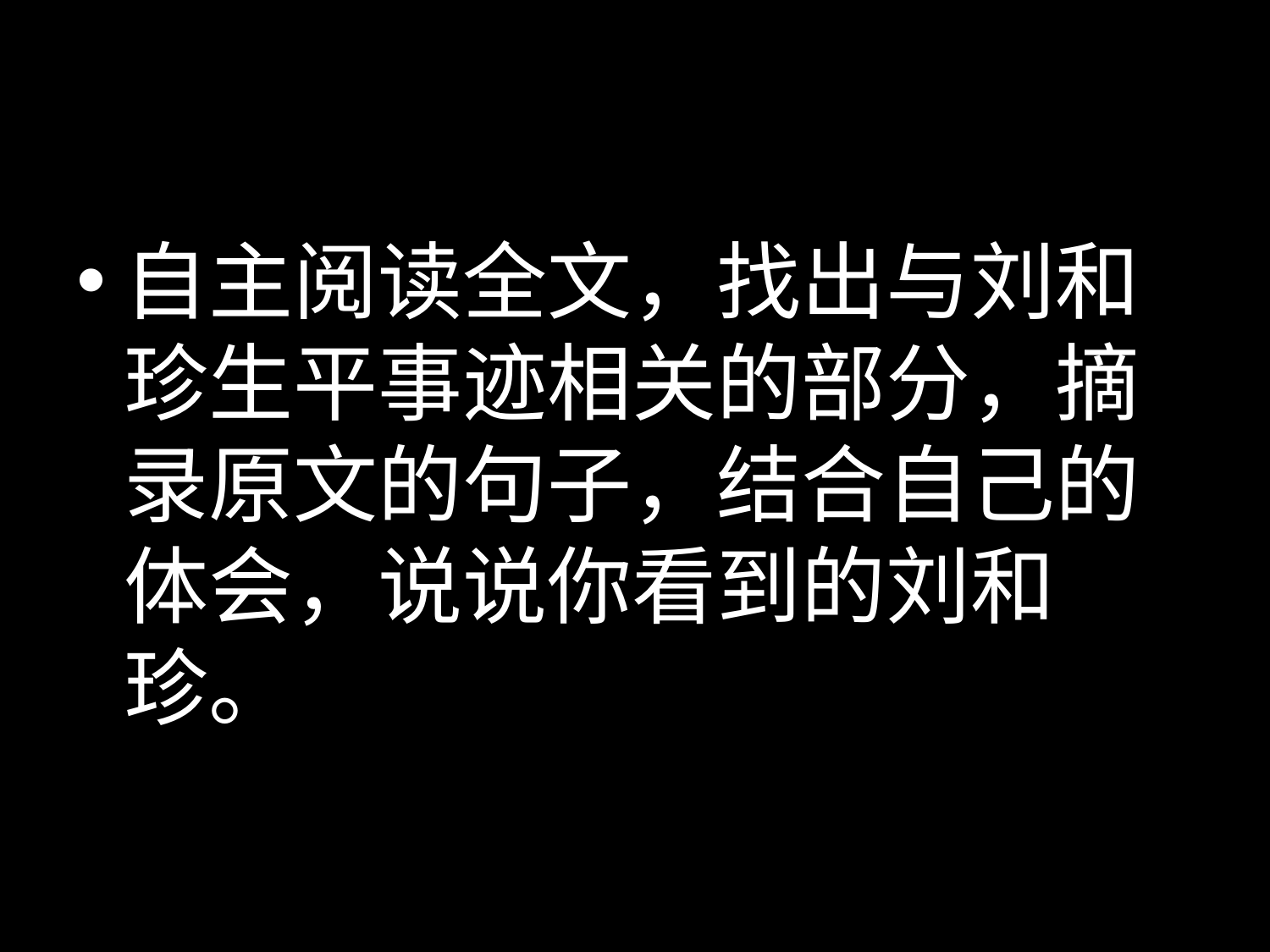

#
自主阅读全文，找出与刘和珍生平事迹相关的部分，摘录原文的句子，结合自己的体会，说说你看到的刘和珍。